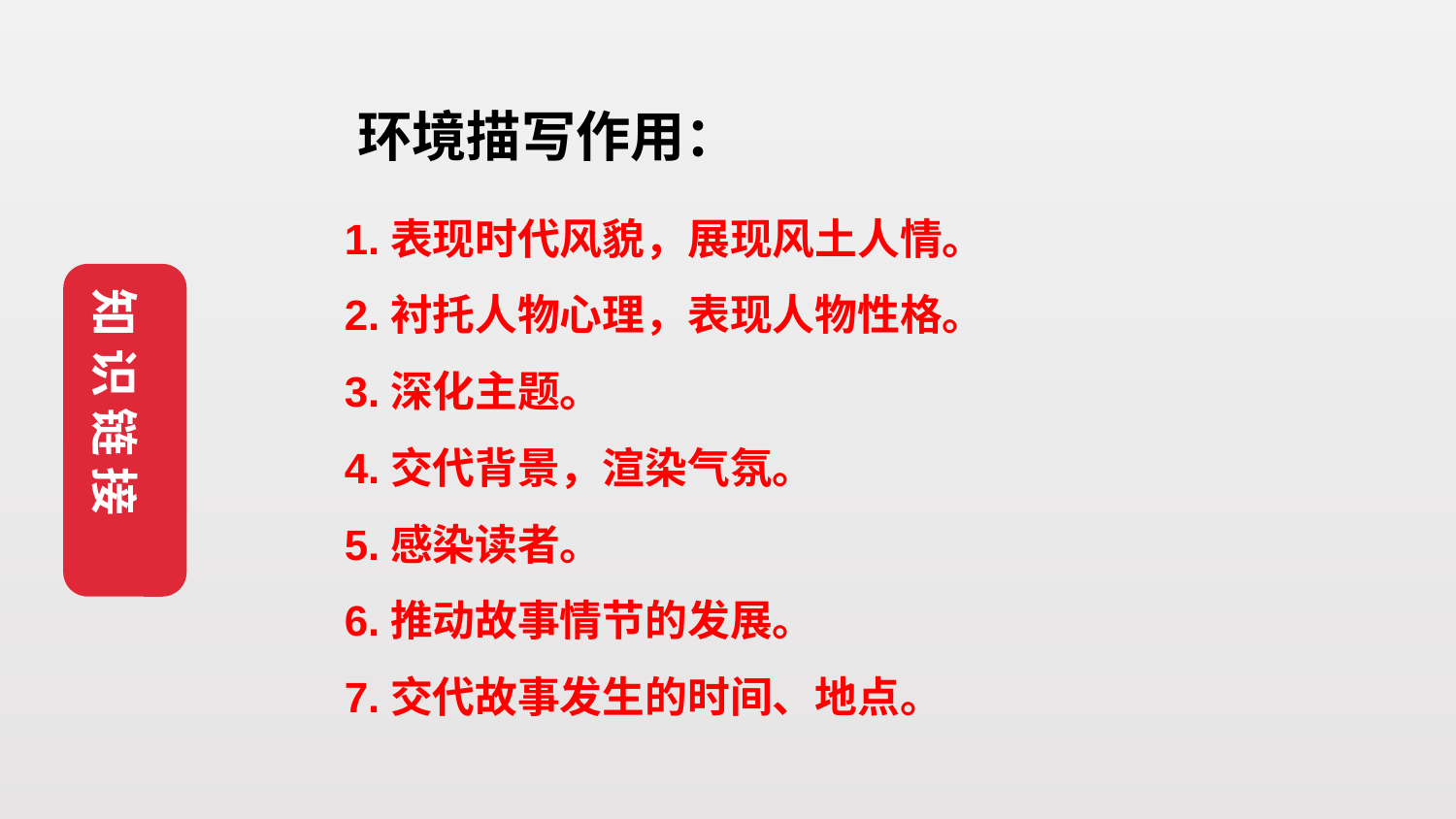

环境描写作用：
1.表现时代风貌，展现风土人情。
2.衬托人物心理，表现人物性格。
3.深化主题。
4.交代背景，渲染气氛。
5.感染读者。
6.推动故事情节的发展。
7.交代故事发生的时间、地点。

知 识 链 接